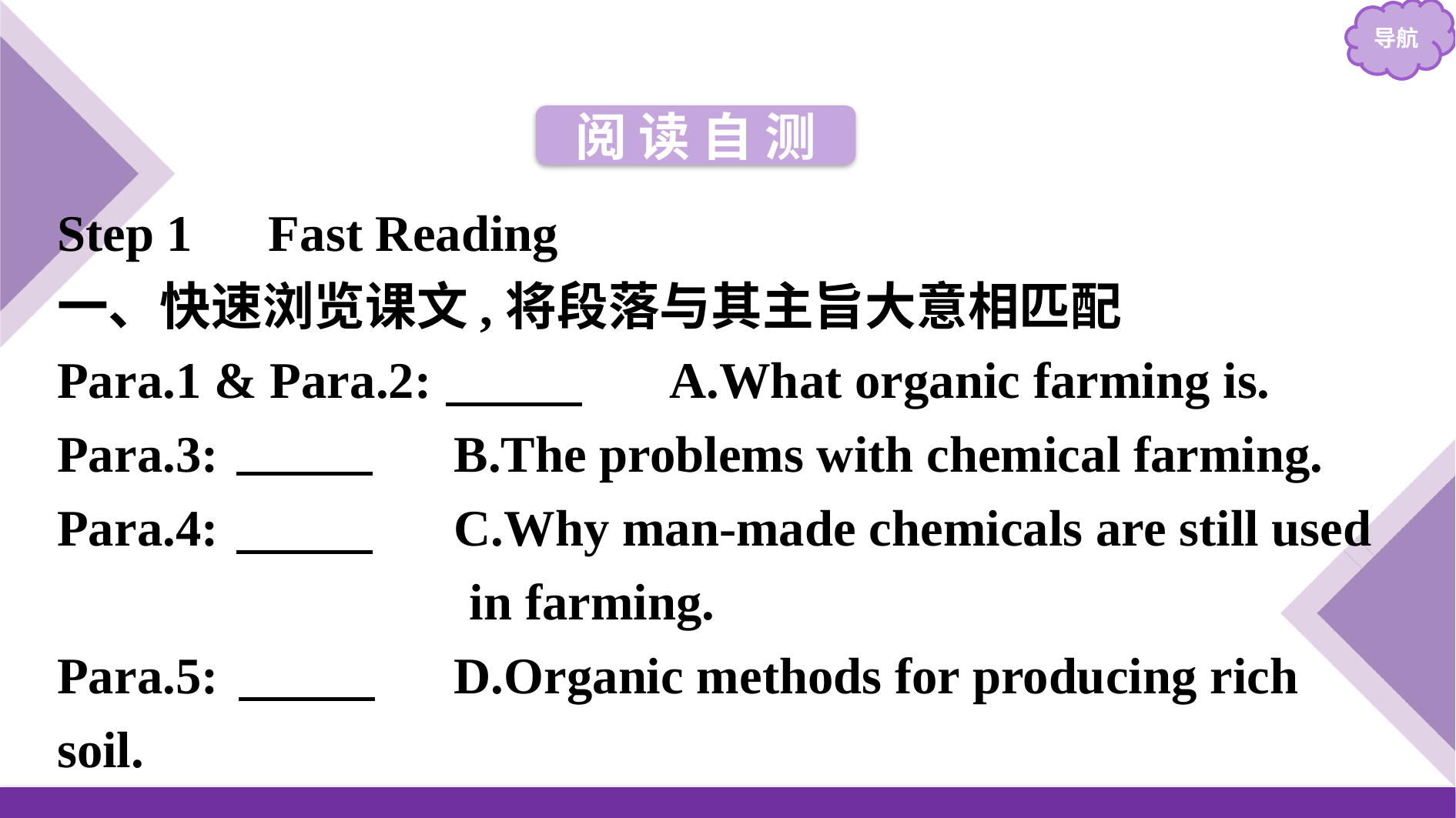

阅 读 自 测
Step 1　Fast Reading
一、快速浏览课文,将段落与其主旨大意相匹配
Para.1 & Para.2:　B　　A.What organic farming is.
Para.3:　A 	B.The problems with chemical farming.
Para.4:　D 	C.Why man-made chemicals are still used
                                in farming.
Para.5:　C 	D.Organic methods for producing rich soil.